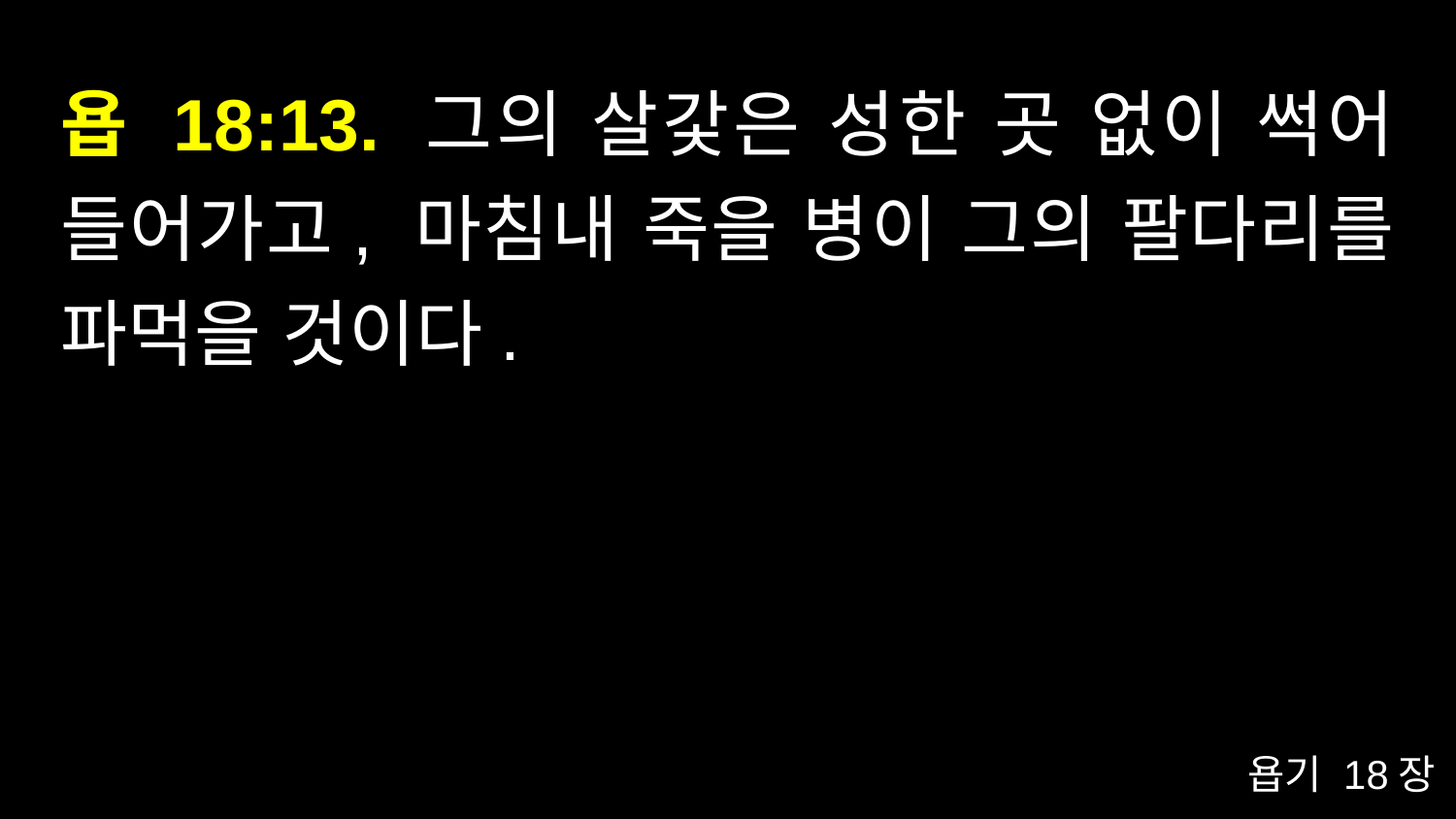

# 욥 18:13. 그의 살갗은 성한 곳 없이 썩어 들어가고, 마침내 죽을 병이 그의 팔다리를 파먹을 것이다.
욥기 18장